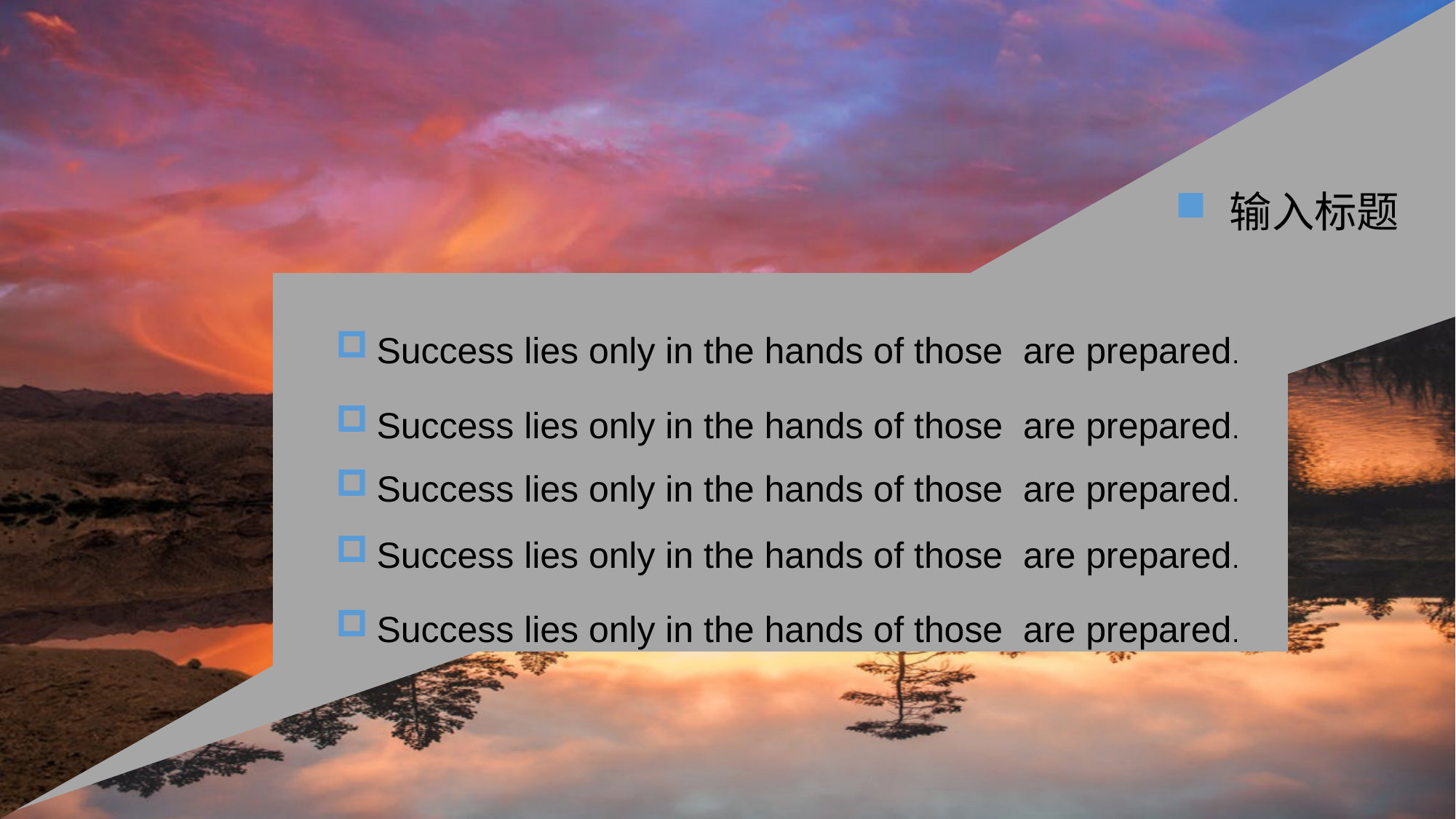

输入标题
Success lies only in the hands of those  are prepared.

Success lies only in the hands of those  are prepared.
Success lies only in the hands of those  are prepared.
Success lies only in the hands of those  are prepared.
Success lies only in the hands of those  are prepared.